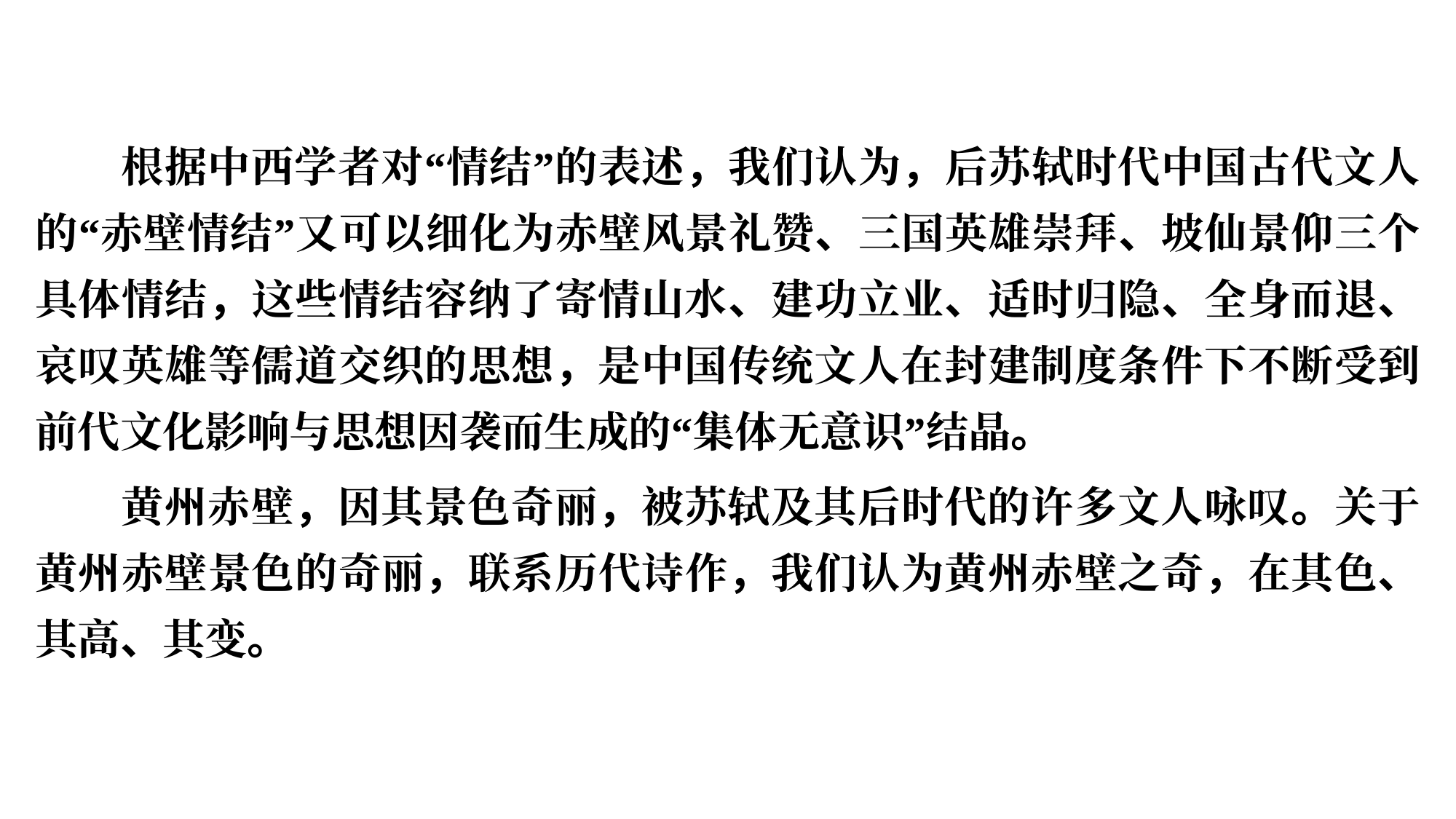

根据中西学者对“情结”的表述，我们认为，后苏轼时代中国古代文人的“赤壁情结”又可以细化为赤壁风景礼赞、三国英雄崇拜、坡仙景仰三个具体情结，这些情结容纳了寄情山水、建功立业、适时归隐、全身而退、哀叹英雄等儒道交织的思想，是中国传统文人在封建制度条件下不断受到前代文化影响与思想因袭而生成的“集体无意识”结晶。
黄州赤壁，因其景色奇丽，被苏轼及其后时代的许多文人咏叹。关于黄州赤壁景色的奇丽，联系历代诗作，我们认为黄州赤壁之奇，在其色、其高、其变。